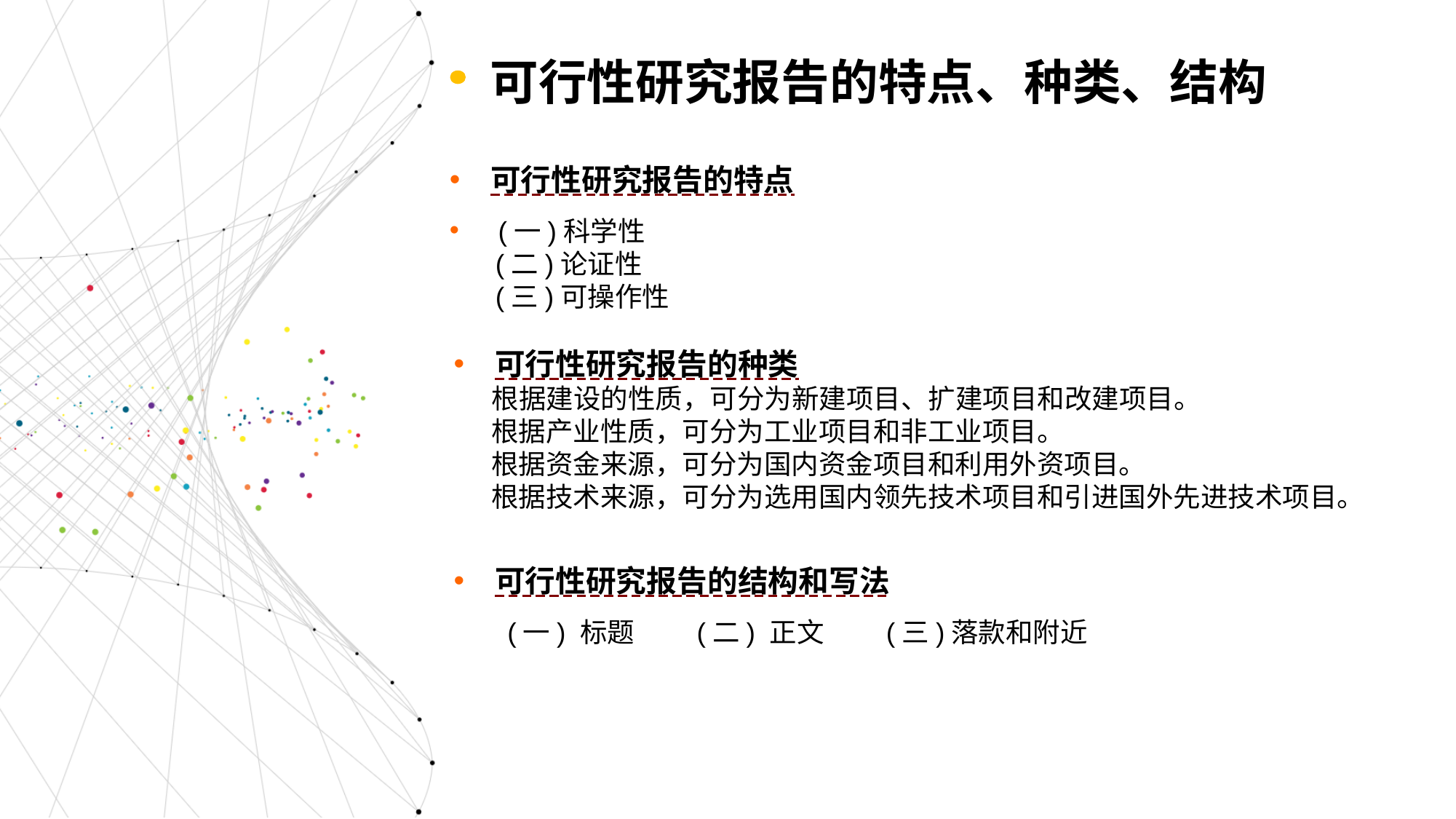

可行性研究报告的特点、种类、结构

可行性研究报告的特点
 (一)科学性
      (二)论证性
      (三)可操作性
可行性研究报告的种类
      根据建设的性质，可分为新建项目、扩建项目和改建项目。
     根据产业性质，可分为工业项目和非工业项目。
     根据资金来源，可分为国内资金项目和利用外资项目。
     根据技术来源，可分为选用国内领先技术项目和引进国外先进技术项目。
可行性研究报告的结构和写法
       (一) 标题         (二) 正文         (三)落款和附近